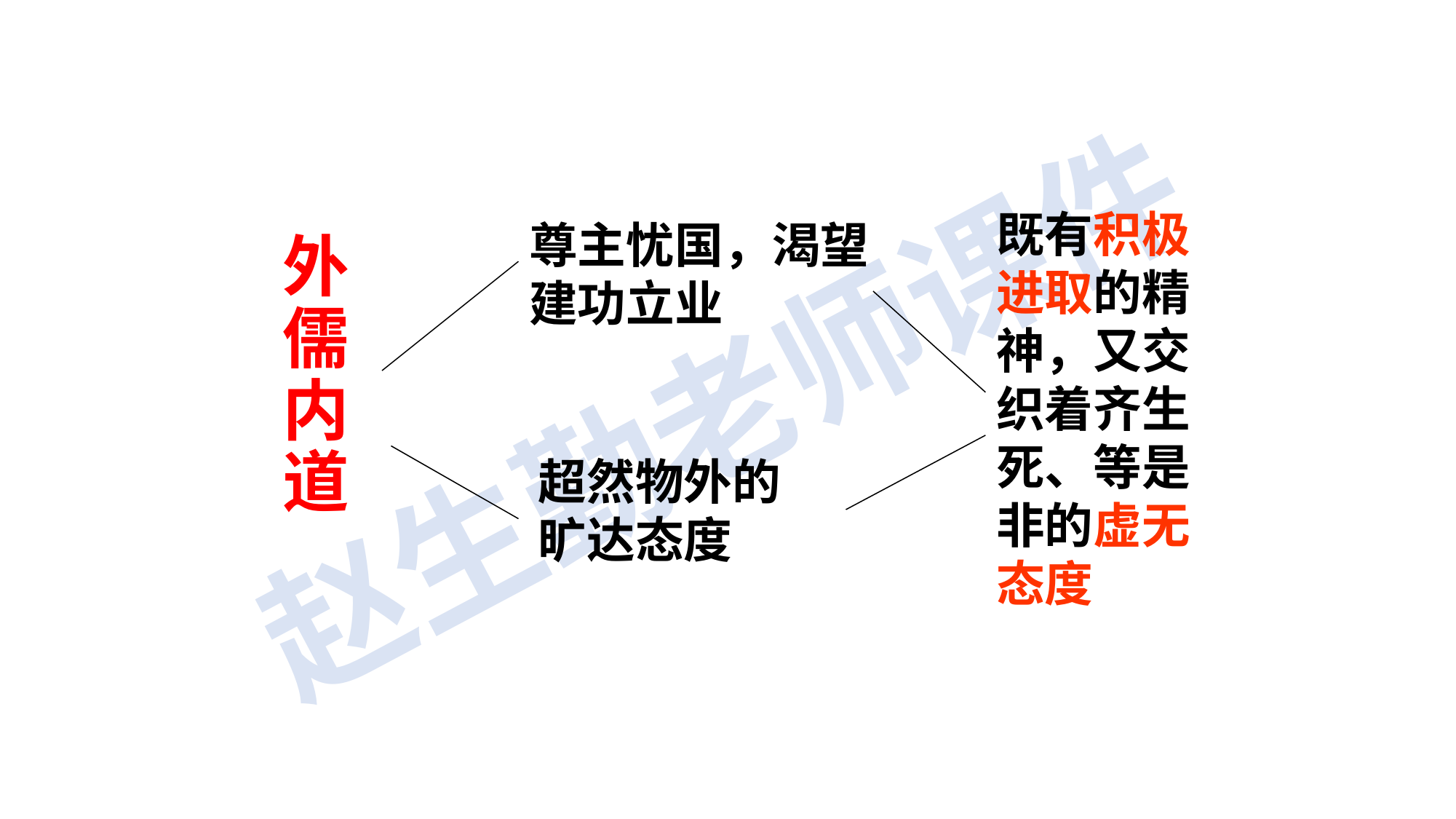

既有积极进取的精神，又交织着齐生死、等是非的虚无态度
尊主忧国，渴望建功立业
外儒内道

超然物外的旷达态度